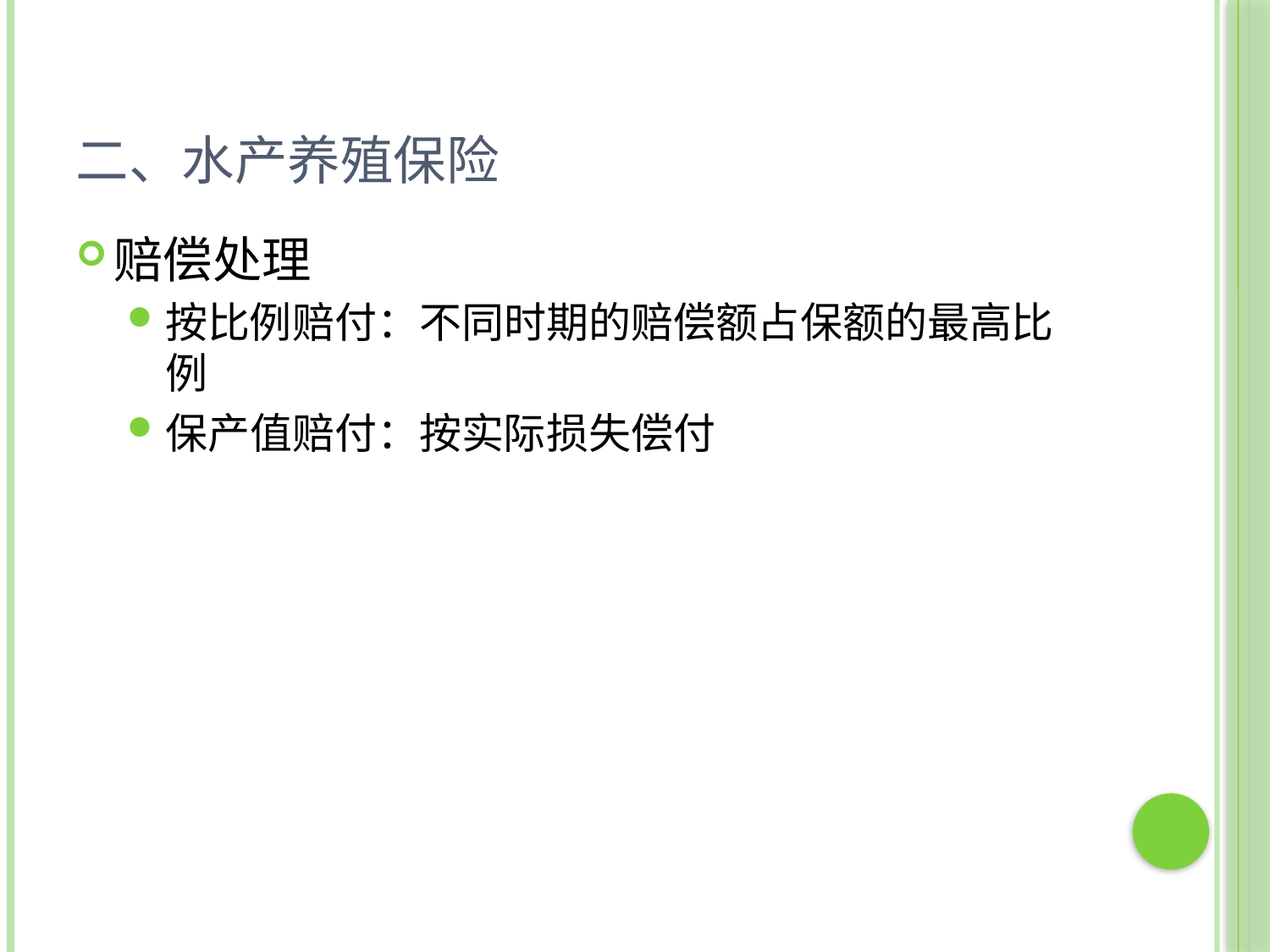

# 二、水产养殖保险
赔偿处理
按比例赔付：不同时期的赔偿额占保额的最高比例
保产值赔付：按实际损失偿付